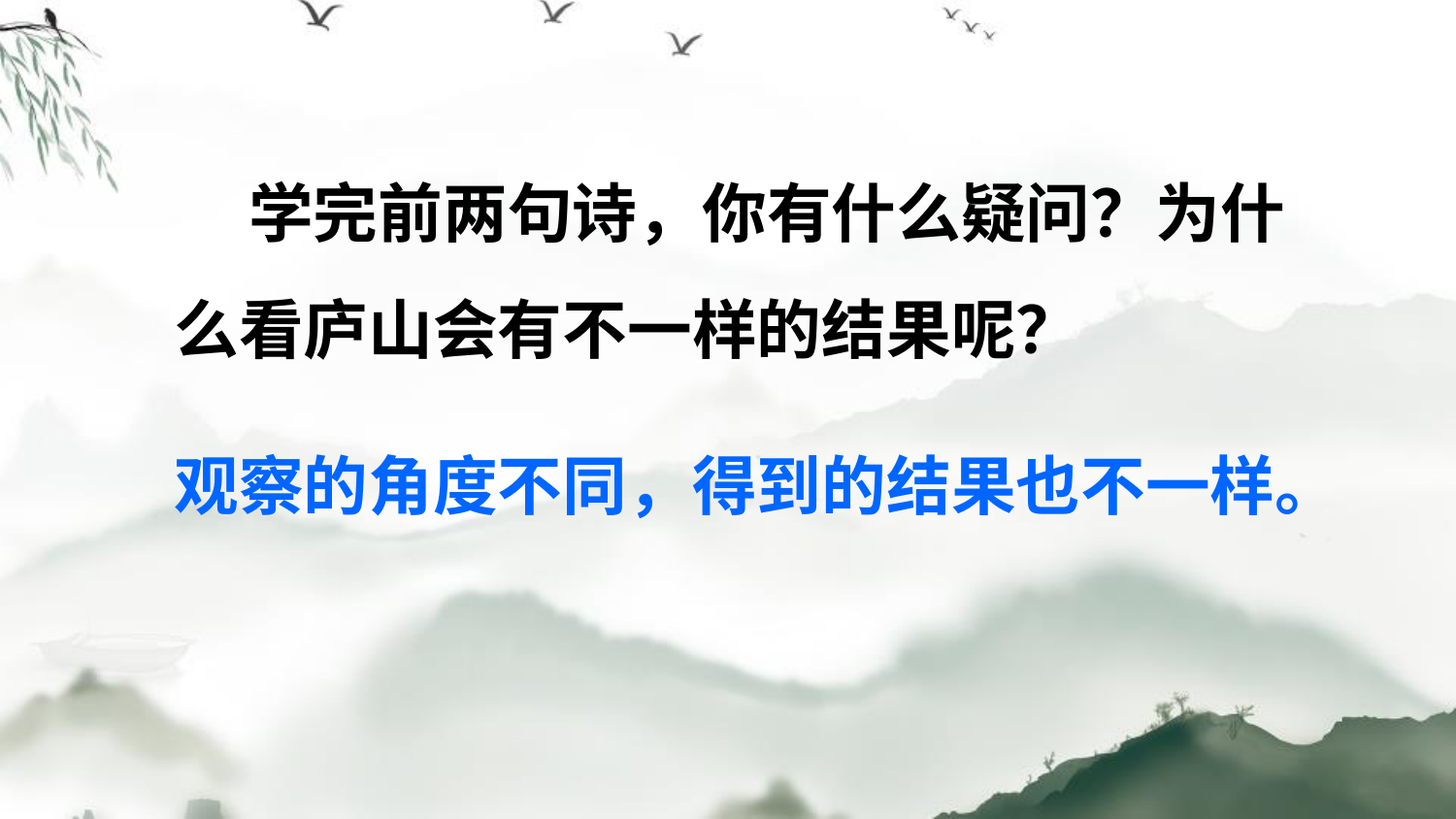

学完前两句诗，你有什么疑问？为什么看庐山会有不一样的结果呢？
观察的角度不同，得到的结果也不一样。